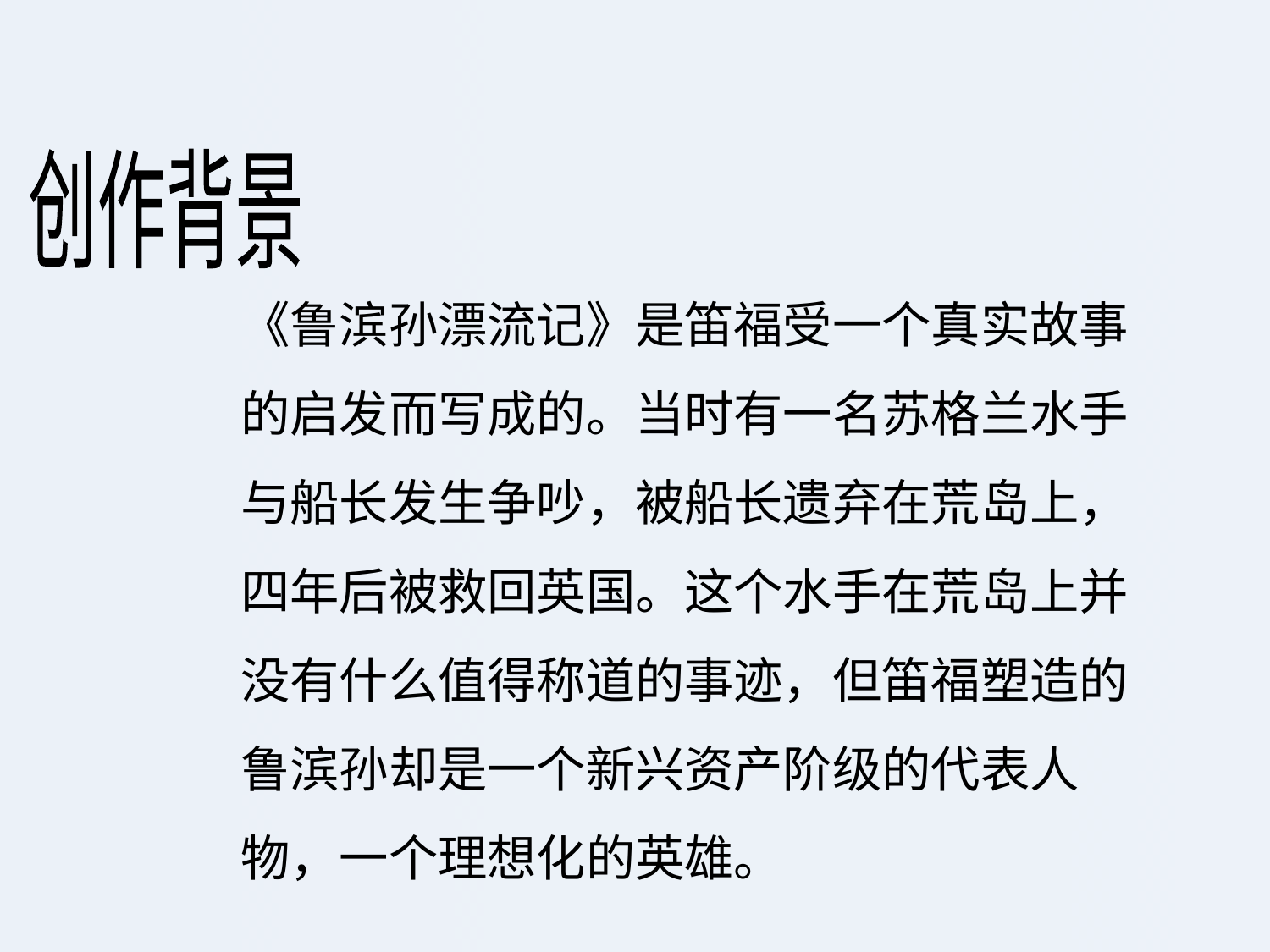

创作背景
《鲁滨孙漂流记》是笛福受一个真实故事的启发而写成的。当时有一名苏格兰水手与船长发生争吵，被船长遗弃在荒岛上，四年后被救回英国。这个水手在荒岛上并没有什么值得称道的事迹，但笛福塑造的鲁滨孙却是一个新兴资产阶级的代表人物，一个理想化的英雄。